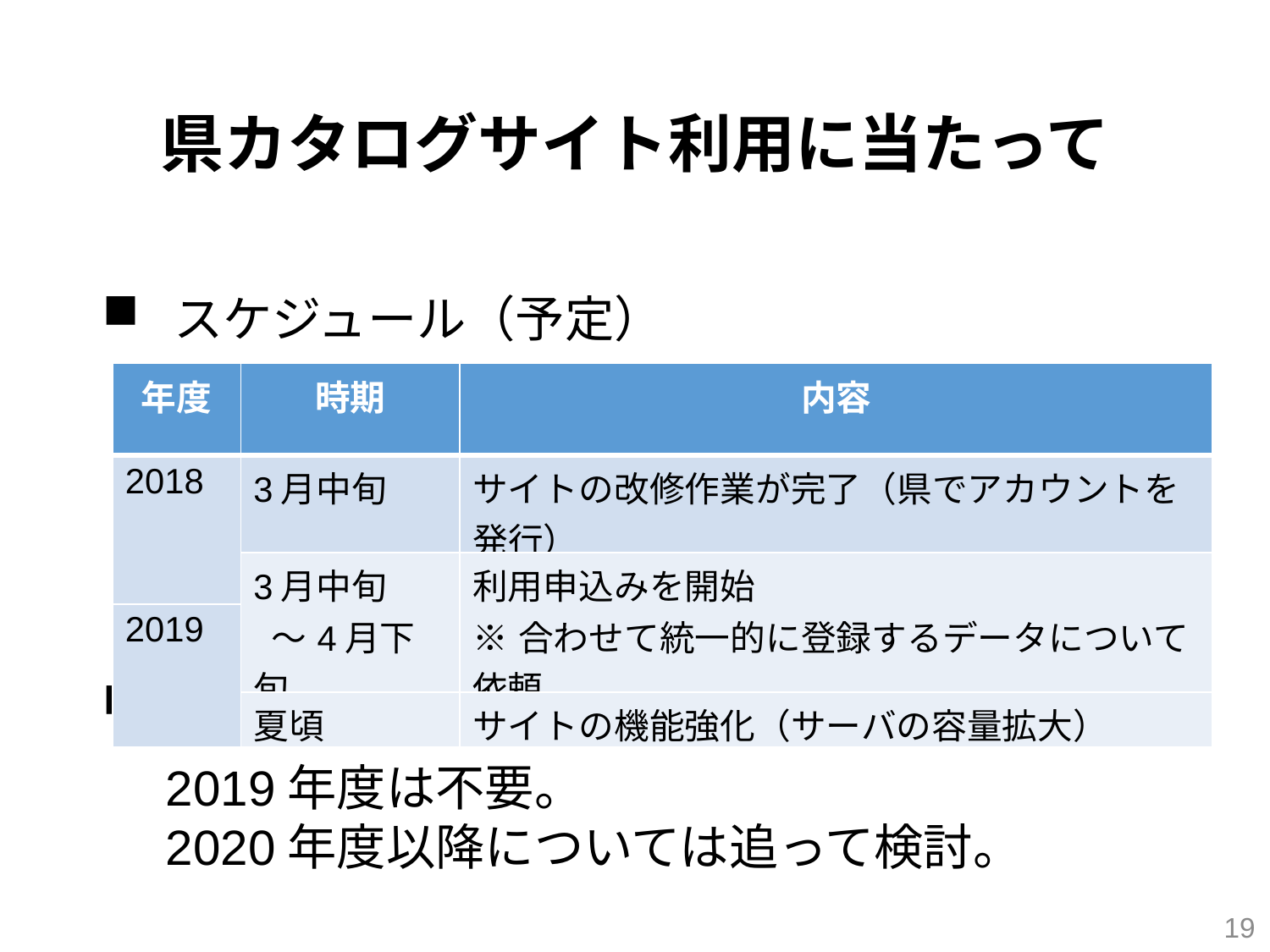

県カタログサイト利用に当たって
スケジュール（予定）

利用料について
2019年度は不要。
2020年度以降については追って検討。
| 年度 | 時期 | 内容 |
| --- | --- | --- |
| 2018 | 3月中旬 | サイトの改修作業が完了（県でアカウントを発行） |
|  | 3月中旬 ～4月下旬 | 利用申込みを開始 ※合わせて統一的に登録するデータについて依頼 |
| 2019 |  |  |
|  | 夏頃 | サイトの機能強化（サーバの容量拡大） |
19